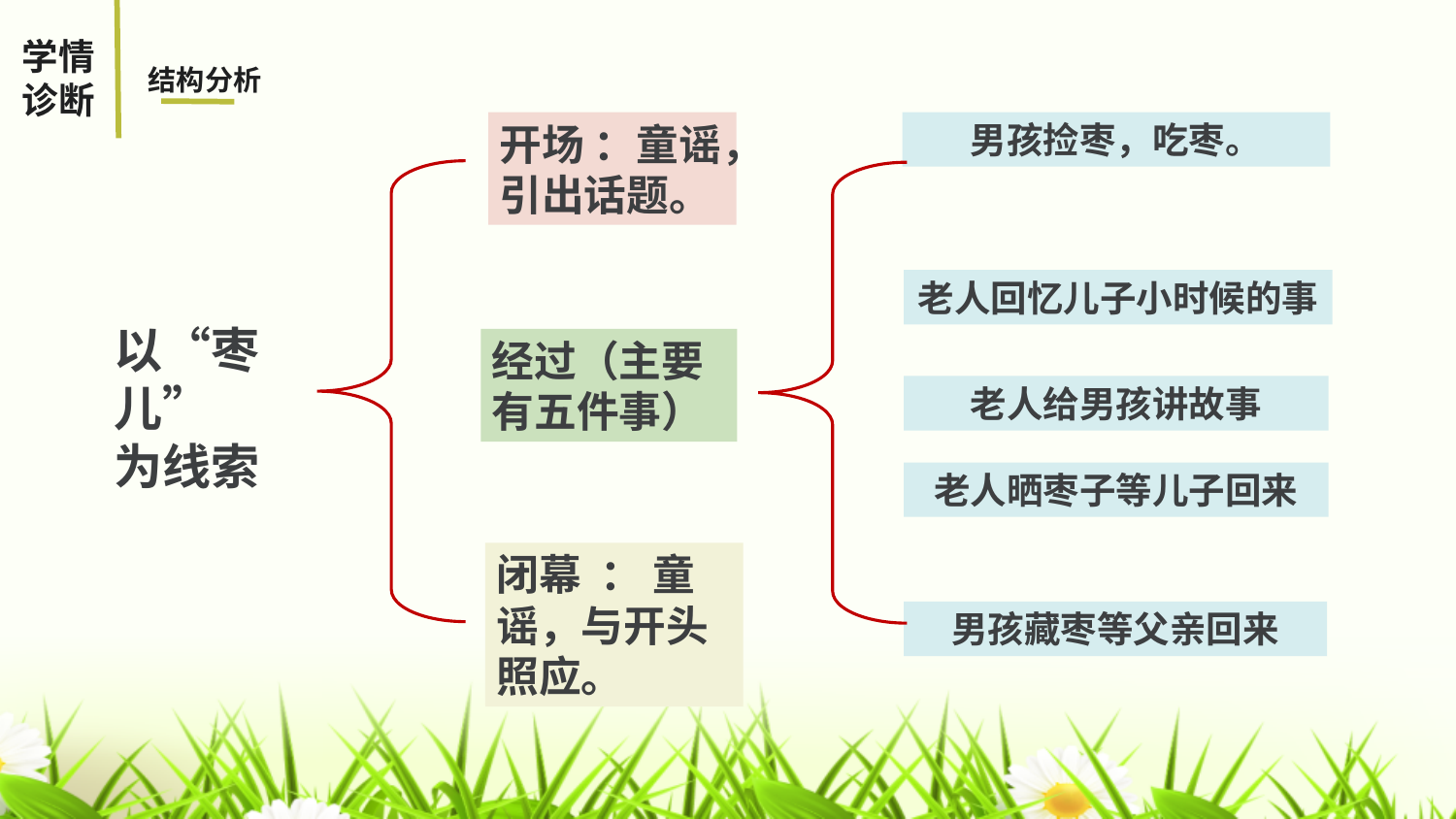

学情
诊断
结构分析
男孩捡枣，吃枣。
开场 ：童谣，引出话题。

老人回忆儿子小时候的事
以“枣儿”
为线索
经过（主要有五件事）
老人给男孩讲故事
老人晒枣子等儿子回来
闭幕  ： 童谣，与开头照应。
男孩藏枣等父亲回来